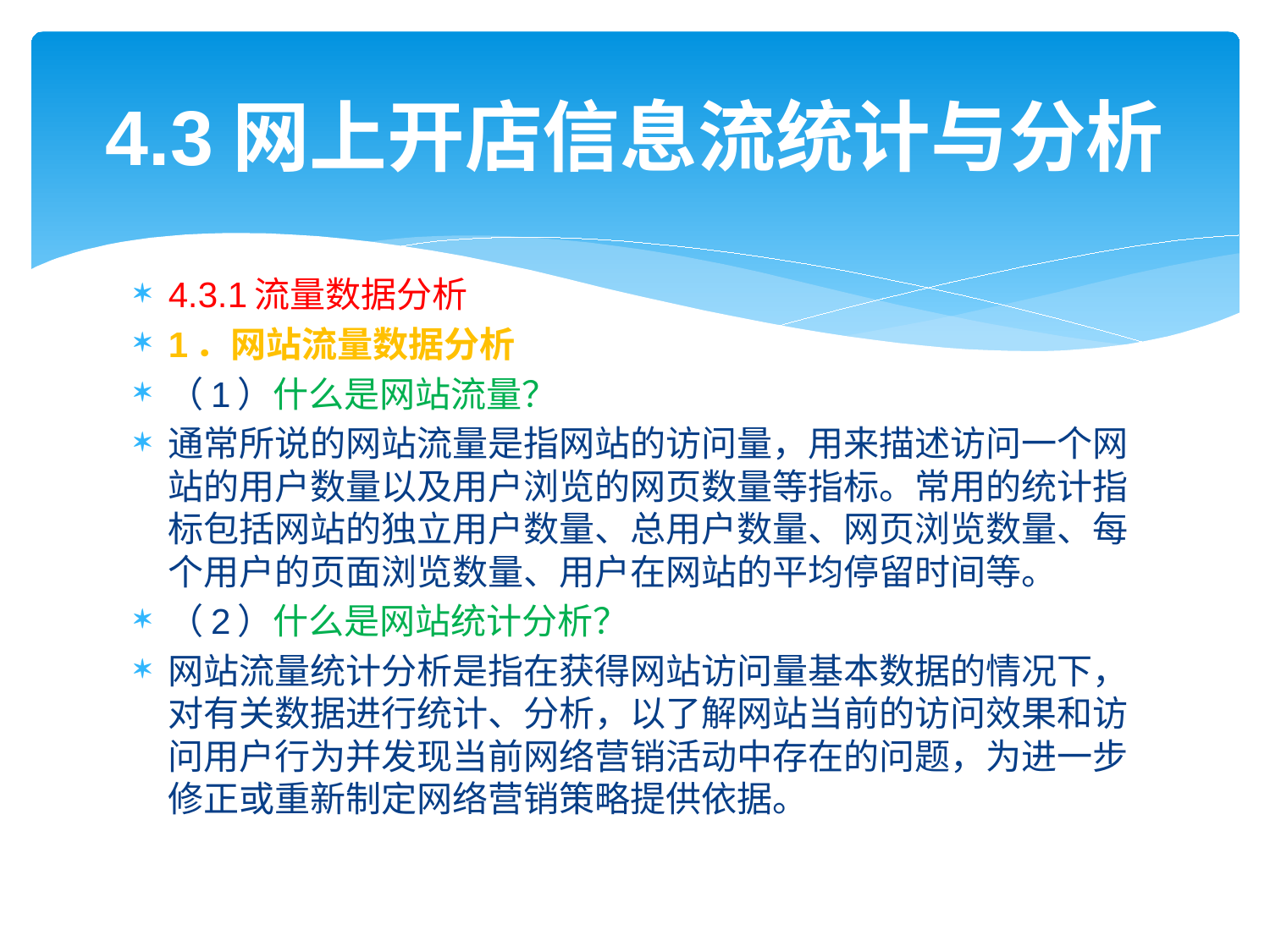

# 4.3网上开店信息流统计与分析
4.3.1流量数据分析
1．网站流量数据分析
（1）什么是网站流量？
通常所说的网站流量是指网站的访问量，用来描述访问一个网站的用户数量以及用户浏览的网页数量等指标。常用的统计指标包括网站的独立用户数量、总用户数量、网页浏览数量、每个用户的页面浏览数量、用户在网站的平均停留时间等。
（2）什么是网站统计分析？
网站流量统计分析是指在获得网站访问量基本数据的情况下，对有关数据进行统计、分析，以了解网站当前的访问效果和访问用户行为并发现当前网络营销活动中存在的问题，为进一步修正或重新制定网络营销策略提供依据。